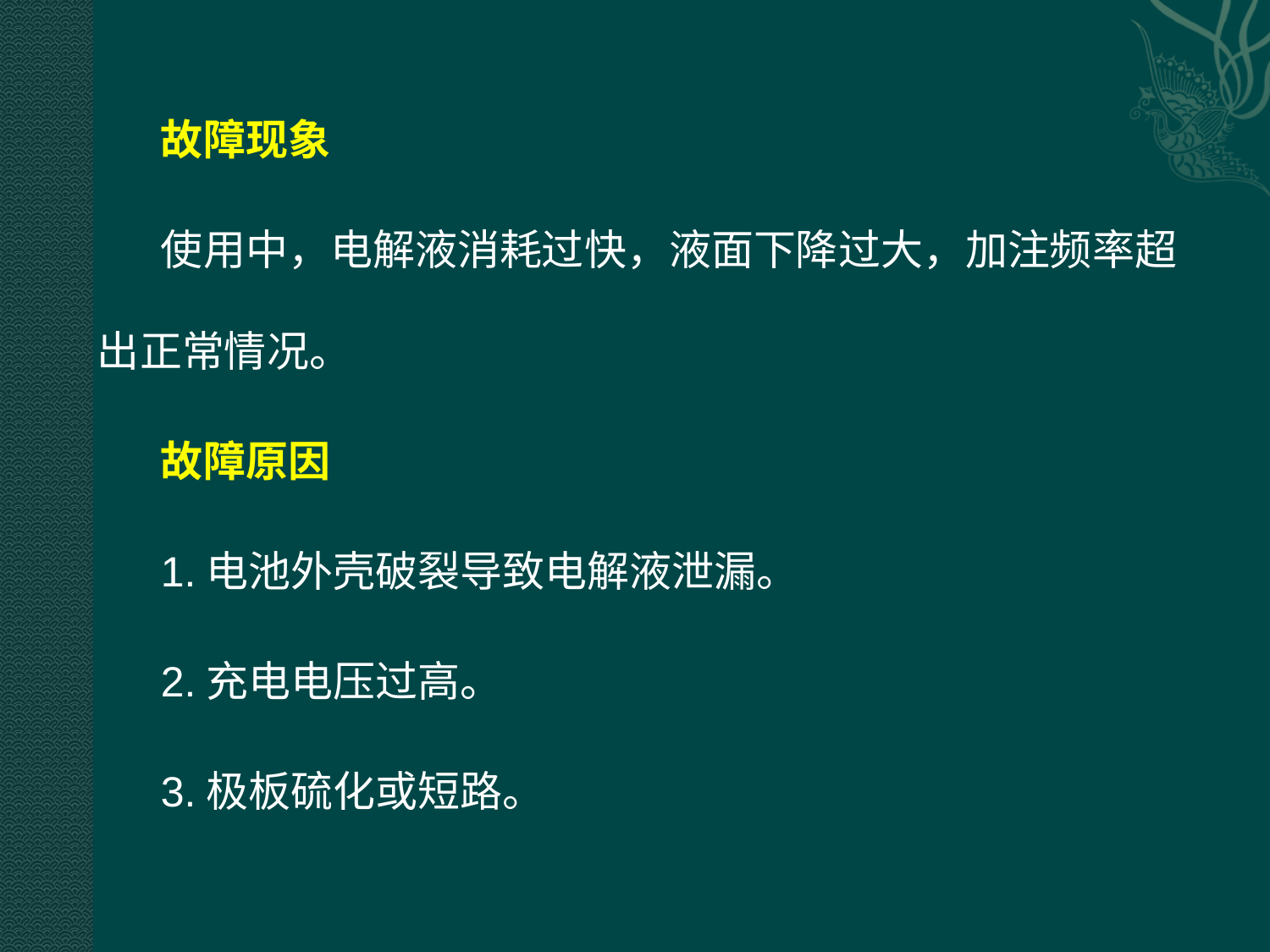

故障现象
使用中，电解液消耗过快，液面下降过大，加注频率超出正常情况。
故障原因
1.电池外壳破裂导致电解液泄漏。
2.充电电压过高。
3.极板硫化或短路。